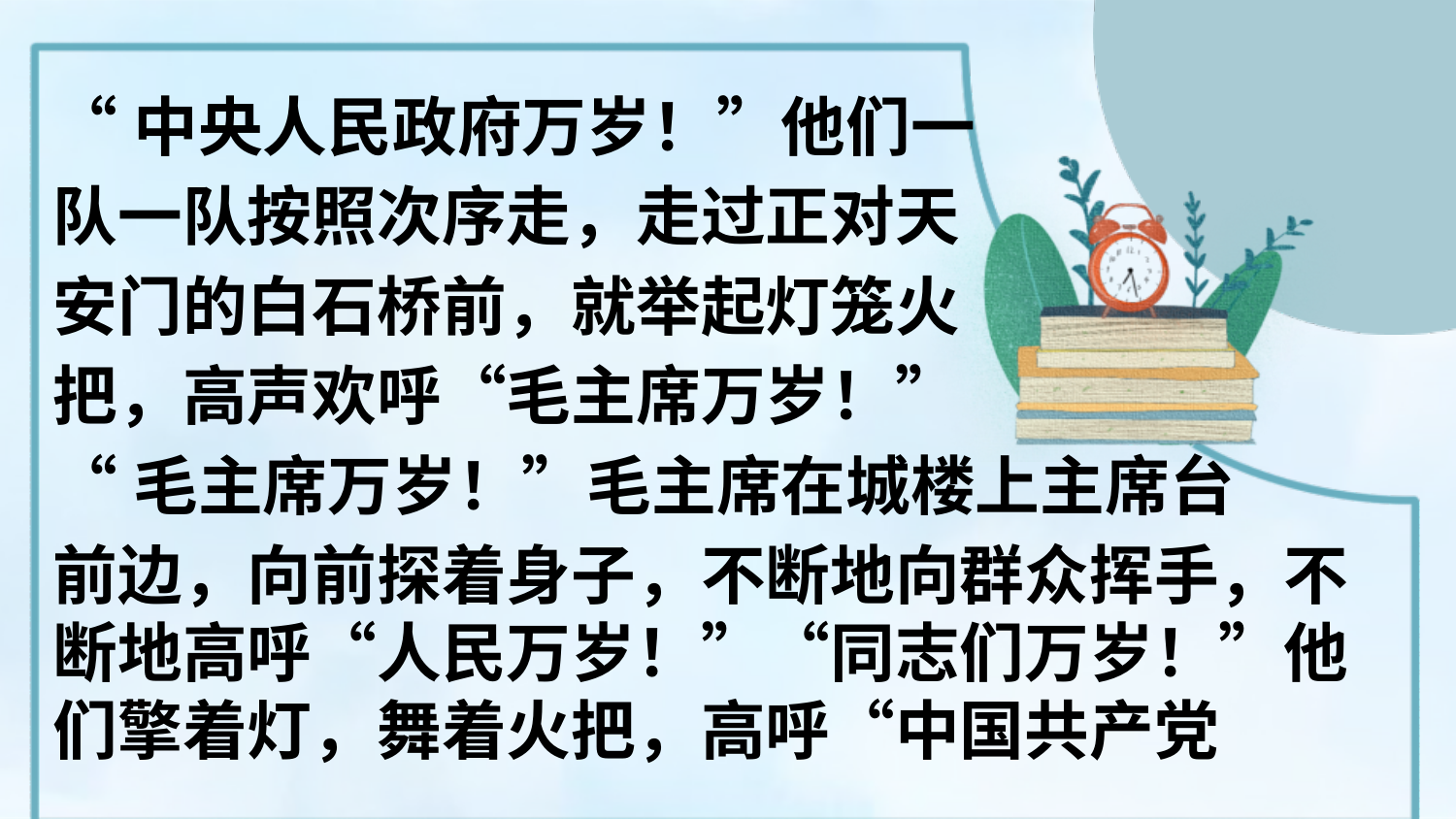

“中央人民政府万岁！”他们一
队一队按照次序走，走过正对天
安门的白石桥前，就举起灯笼火
把，高声欢呼“毛主席万岁！”
“毛主席万岁！”毛主席在城楼上主席台
前边，向前探着身子，不断地向群众挥手，不断地高呼“人民万岁！”“同志们万岁！”他们擎着灯，舞着火把，高呼“中国共产党